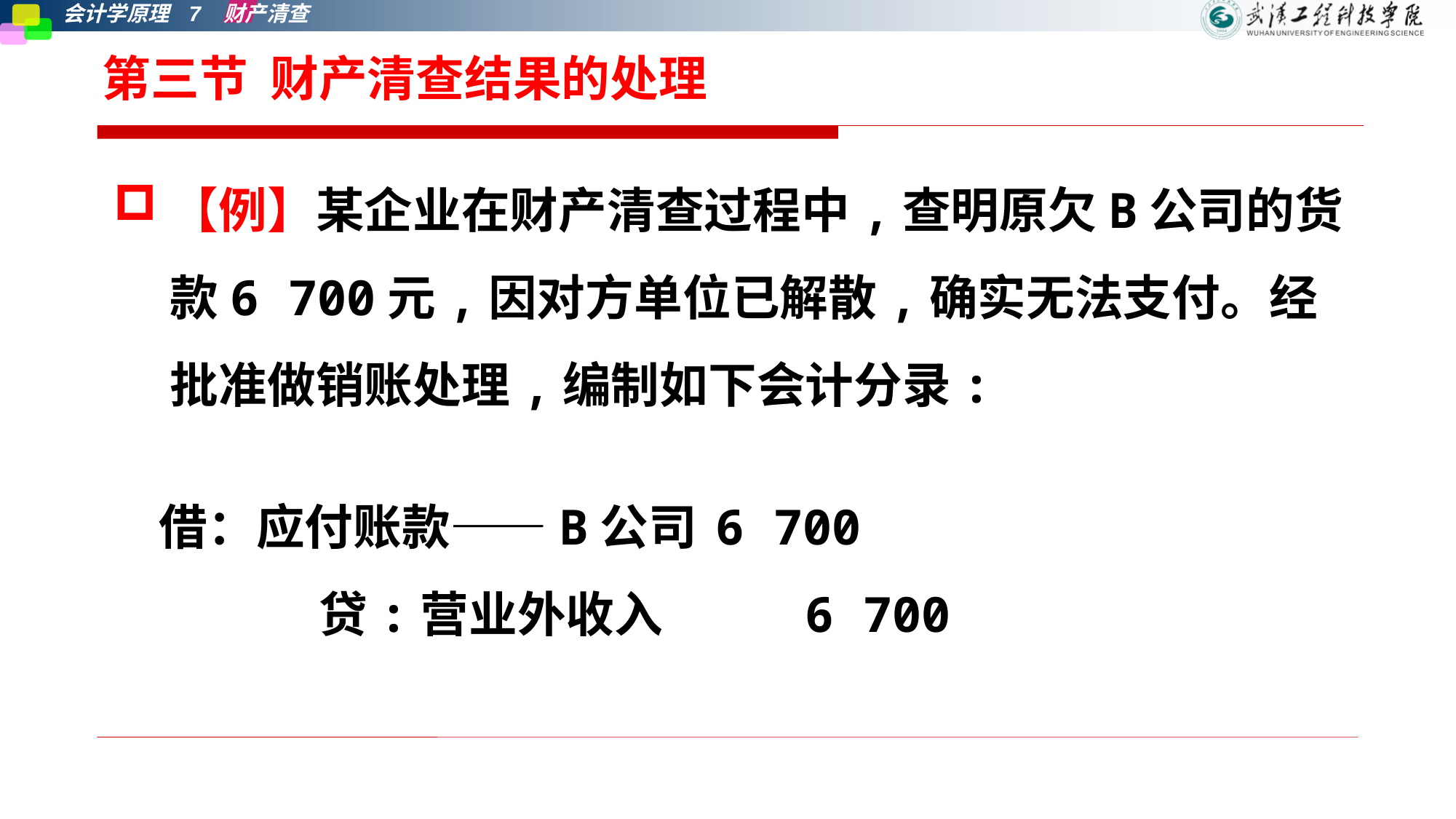

# 第三节  财产清查结果的处理
【例】某企业在财产清查过程中,查明原欠B公司的货款6 700元,因对方单位已解散,确实无法支付。经批准做销账处理,编制如下会计分录:

   借：应付账款——B公司	6 700
　　　　 贷:营业外收入	       6 700